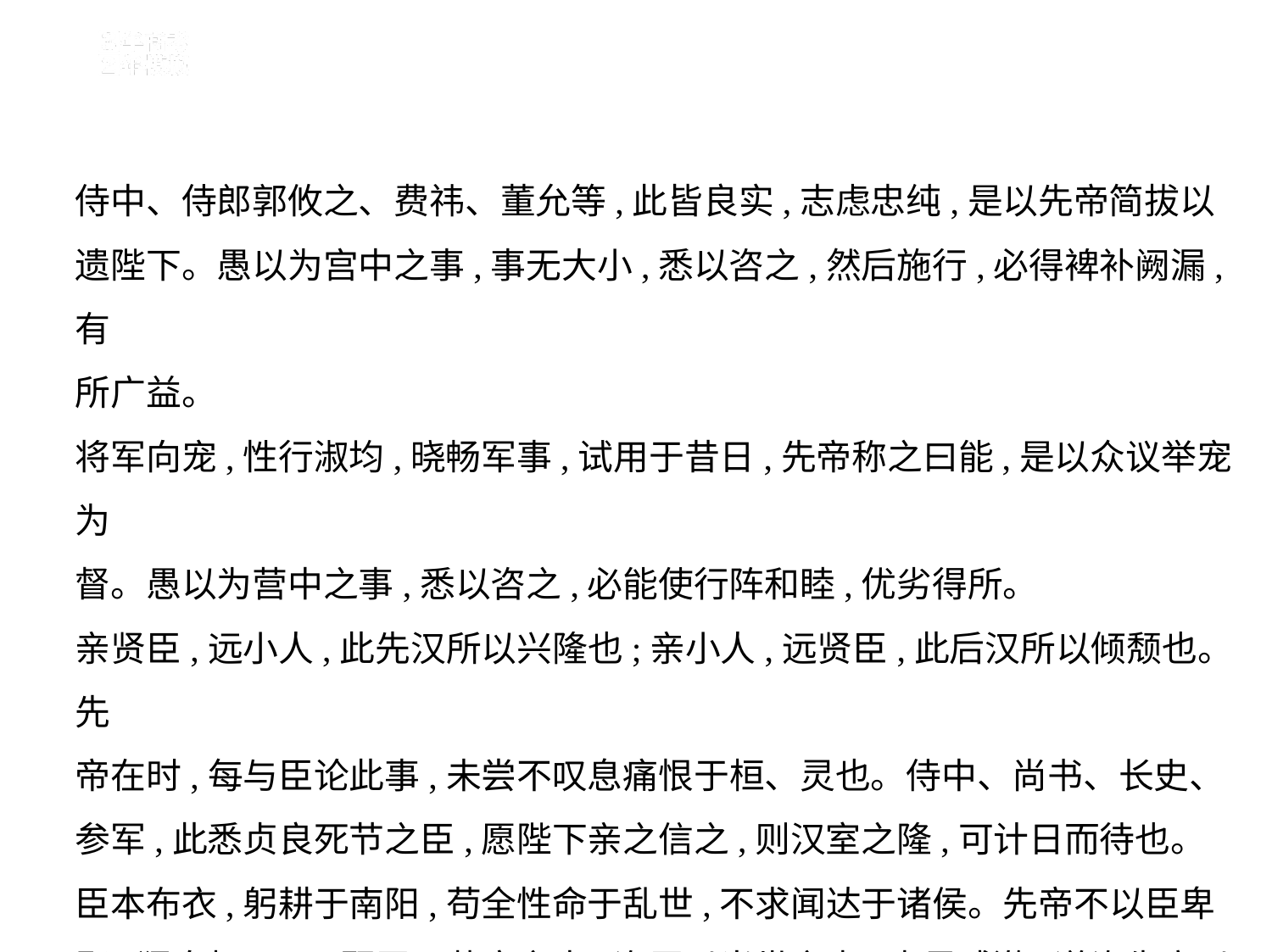

侍中、侍郎郭攸之、费祎、董允等,此皆良实,志虑忠纯,是以先帝简拔以
遗陛下。愚以为宫中之事,事无大小,悉以咨之,然后施行,必得裨补阙漏,有
所广益。
将军向宠,性行淑均,晓畅军事,试用于昔日,先帝称之曰能,是以众议举宠为
督。愚以为营中之事,悉以咨之,必能使行阵和睦,优劣得所。
亲贤臣,远小人,此先汉所以兴隆也;亲小人,远贤臣,此后汉所以倾颓也。先
帝在时,每与臣论此事,未尝不叹息痛恨于桓、灵也。侍中、尚书、长史、
参军,此悉贞良死节之臣,愿陛下亲之信之,则汉室之隆,可计日而待也。
臣本布衣,躬耕于南阳,苟全性命于乱世,不求闻达于诸侯。先帝不以臣卑
鄙,猥自枉屈,三顾臣于草庐之中,咨臣以当世之事,由是感激,遂许先帝以驱
驰。后值倾覆,受任于败军之际,奉命于危难之间,尔来二十有一年矣。